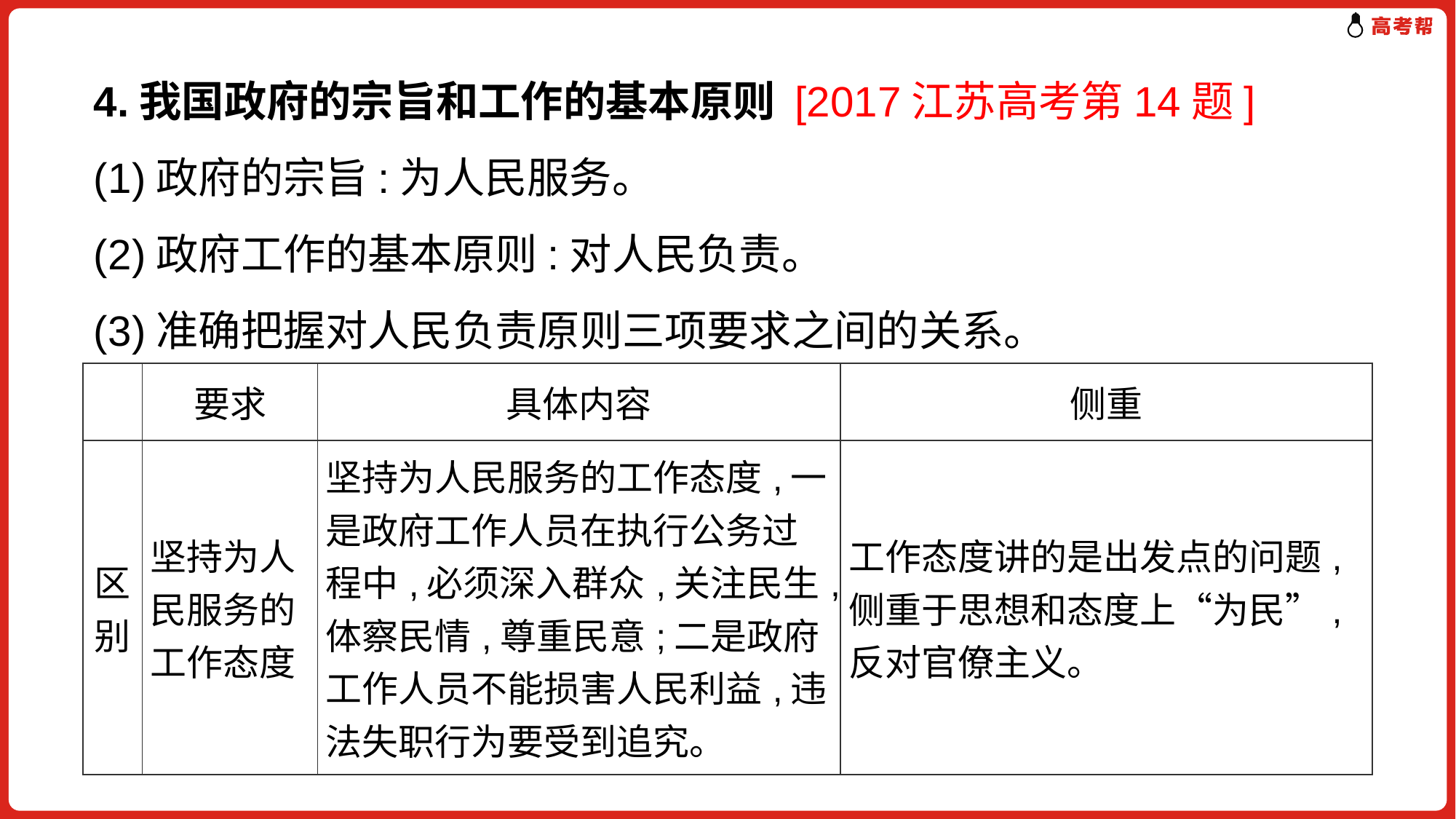

4.我国政府的宗旨和工作的基本原则 [2017江苏高考第14题]
(1)政府的宗旨:为人民服务。
(2)政府工作的基本原则:对人民负责。
(3)准确把握对人民负责原则三项要求之间的关系。
|  | 要求 | 具体内容 | 侧重 |
| --- | --- | --- | --- |
| 区别 | 坚持为人民服务的工作态度 | 坚持为人民服务的工作态度,一是政府工作人员在执行公务过程中,必须深入群众,关注民生,体察民情,尊重民意;二是政府工作人员不能损害人民利益,违法失职行为要受到追究。 | 工作态度讲的是出发点的问题,侧重于思想和态度上“为民”,反对官僚主义。 |